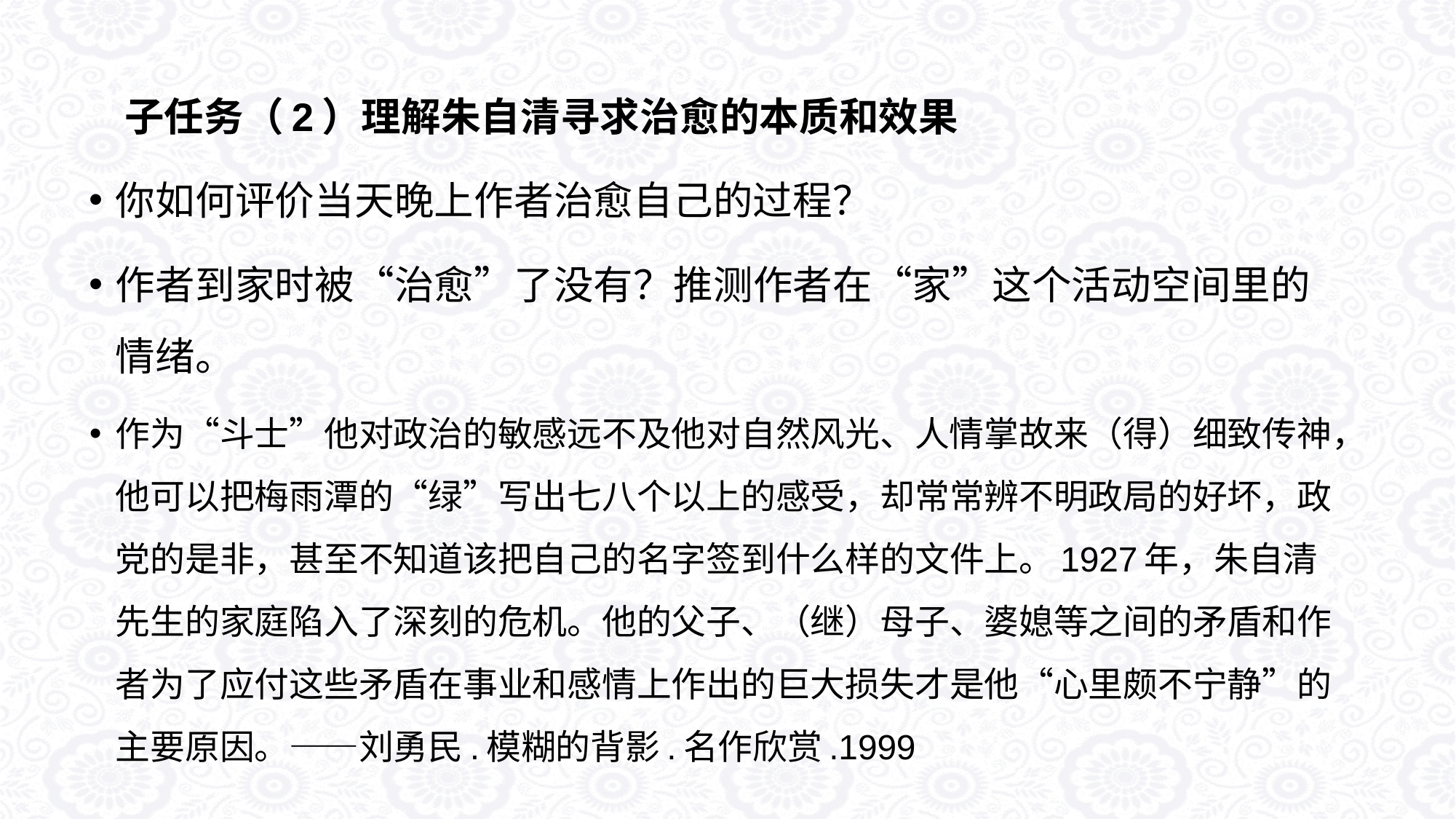

子任务（2）理解朱自清寻求治愈的本质和效果
你如何评价当天晚上作者治愈自己的过程？
作者到家时被“治愈”了没有？推测作者在“家”这个活动空间里的情绪。
作为“斗士”他对政治的敏感远不及他对自然风光、人情掌故来（得）细致传神，他可以把梅雨潭的“绿”写出七八个以上的感受，却常常辨不明政局的好坏，政党的是非，甚至不知道该把自己的名字签到什么样的文件上。1927年，朱自清先生的家庭陷入了深刻的危机。他的父子、（继）母子、婆媳等之间的矛盾和作者为了应付这些矛盾在事业和感情上作出的巨大损失才是他“心里颇不宁静”的主要原因。——刘勇民.模糊的背影.名作欣赏.1999